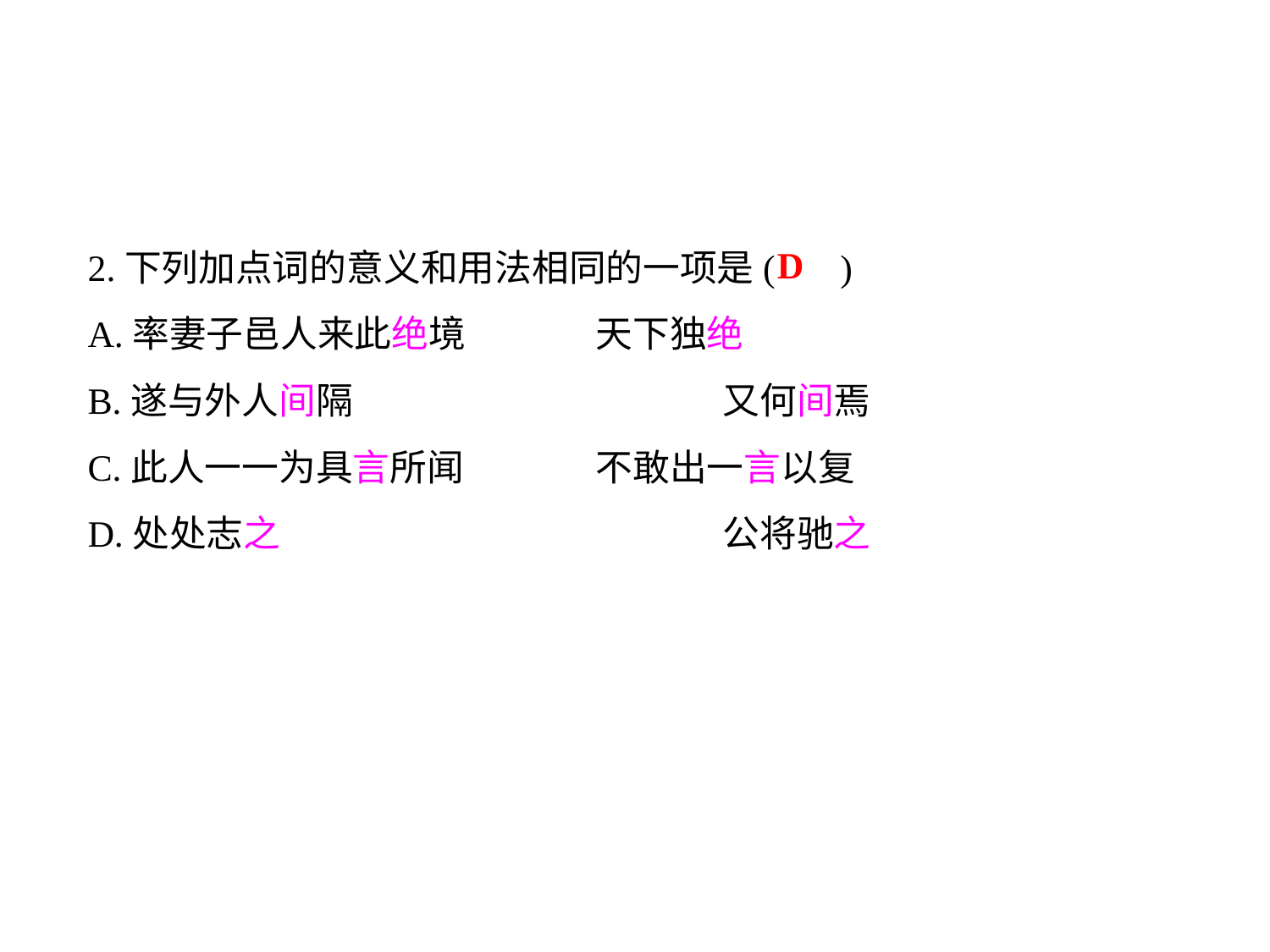

2.下列加点词的意义和用法相同的一项是(       )
A.率妻子邑人来此绝境		天下独绝
B.遂与外人间隔			又何间焉
C.此人一一为具言所闻		不敢出一言以复
D.处处志之				公将驰之
D